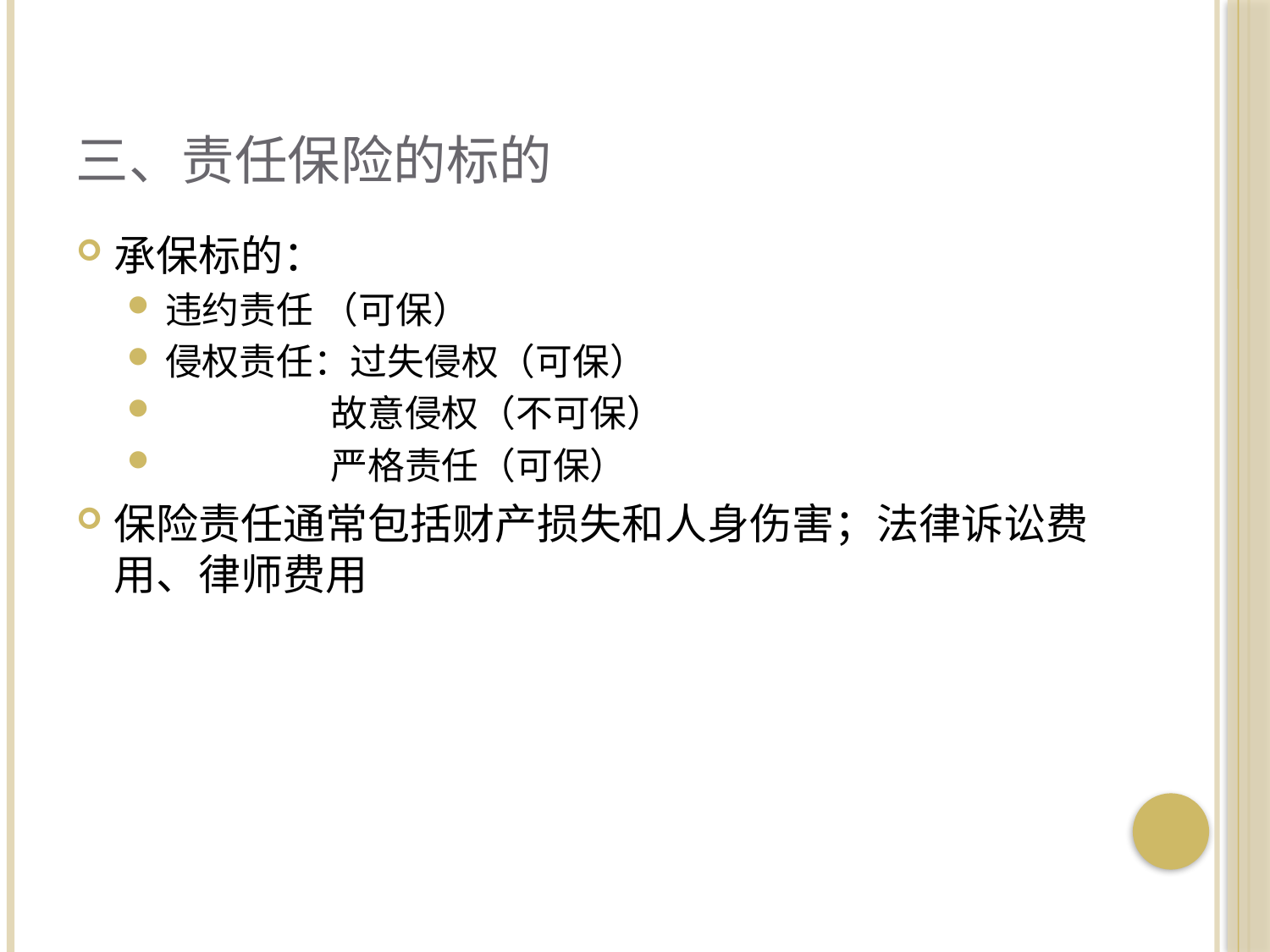

# 三、责任保险的标的
承保标的：
违约责任 （可保）
侵权责任：过失侵权（可保）
                   故意侵权（不可保）
                   严格责任（可保）
保险责任通常包括财产损失和人身伤害；法律诉讼费用、律师费用